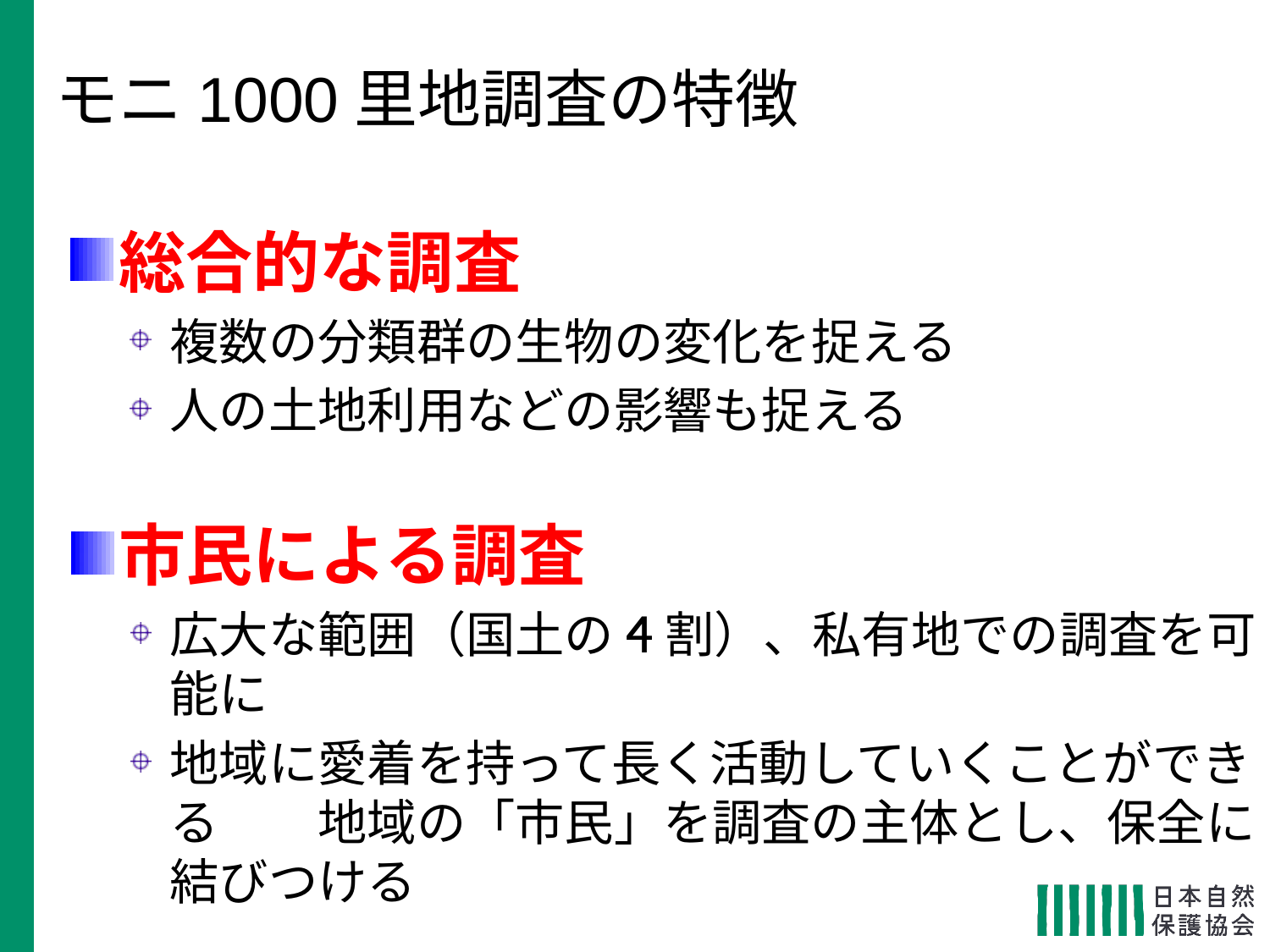

モニ1000里地調査の特徴
総合的な調査
複数の分類群の生物の変化を捉える
人の土地利用などの影響も捉える
市民による調査
広大な範囲（国土の4割）、私有地での調査を可能に
地域に愛着を持って長く活動していくことができる　　地域の「市民」を調査の主体とし、保全に結びつける